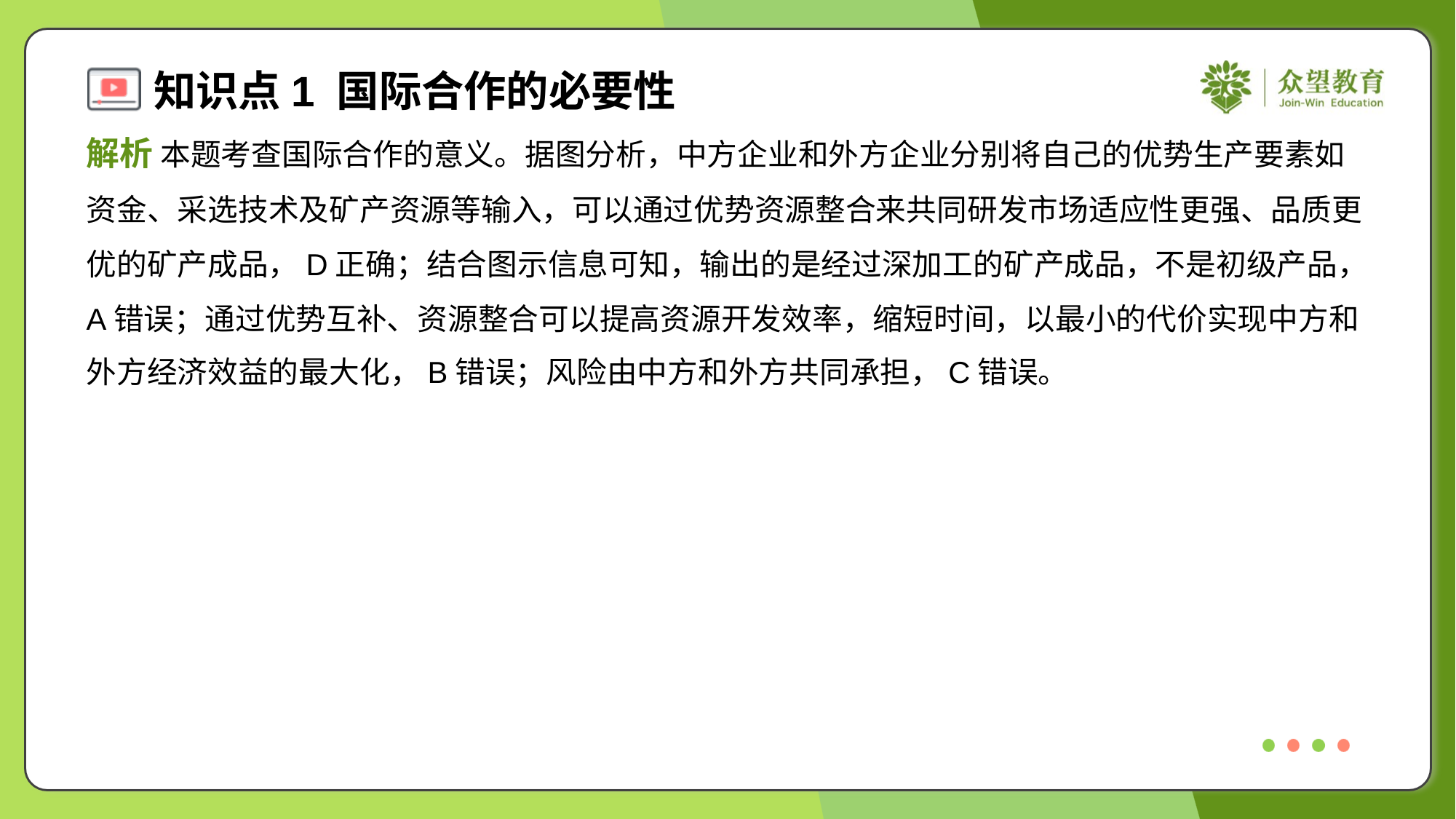

解析 本题考查国际合作的意义。据图分析，中方企业和外方企业分别将自己的优势生产要素如
资金、采选技术及矿产资源等输入，可以通过优势资源整合来共同研发市场适应性更强、品质更
优的矿产成品，D正确；结合图示信息可知，输出的是经过深加工的矿产成品，不是初级产品，
A错误；通过优势互补、资源整合可以提高资源开发效率，缩短时间，以最小的代价实现中方和
外方经济效益的最大化，B错误；风险由中方和外方共同承担，C错误。